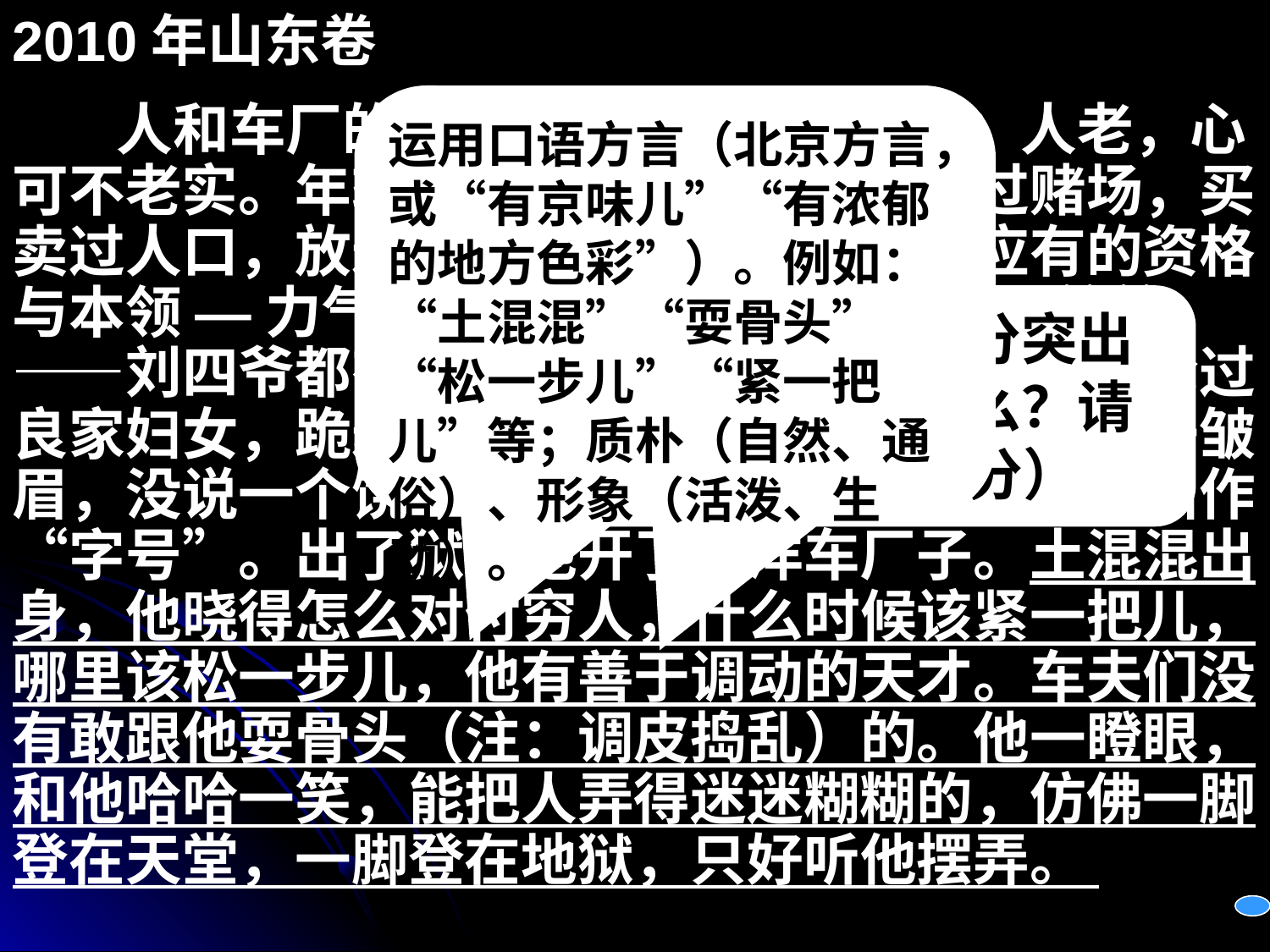

2010年山东卷
       人和车厂的老板刘四爷快七十岁了；人老，心可不老实。年轻的时候他当过库兵，设过赌场，买卖过人口，放过阎王账。敢这些营生所应有的资格与本领­—力气，心路，手段，交际，字号等等——刘四爷都有。在前清的时候，打过群架，抢过良家妇女，跪过铁索。跪上铁索，刘四并没皱一皱眉，没说一个饶命。官司教他硬挺了过来，这叫作“字号”。出了狱，他开了个洋车厂子。土混混出身，他晓得怎么对付穷人，什么时候该紧一把儿，哪里该松一步儿，他有善于调动的天才。车夫们没有敢跟他耍骨头（注：调皮捣乱）的。他一瞪眼，和他哈哈一笑，能把人弄得迷迷糊糊的，仿佛一脚登在天堂，一脚登在地狱，只好听他摆弄。
运用口语方言（北京方言，或“有京味儿”“有浓郁的地方色彩”）。例如：“土混混”“耍骨头”“松一步儿”“紧一把儿”等；质朴（自然、通俗）、形象（活泼、生动）。
第一段中划线部分突出的语言特色是什么？请举例分析。（4分）